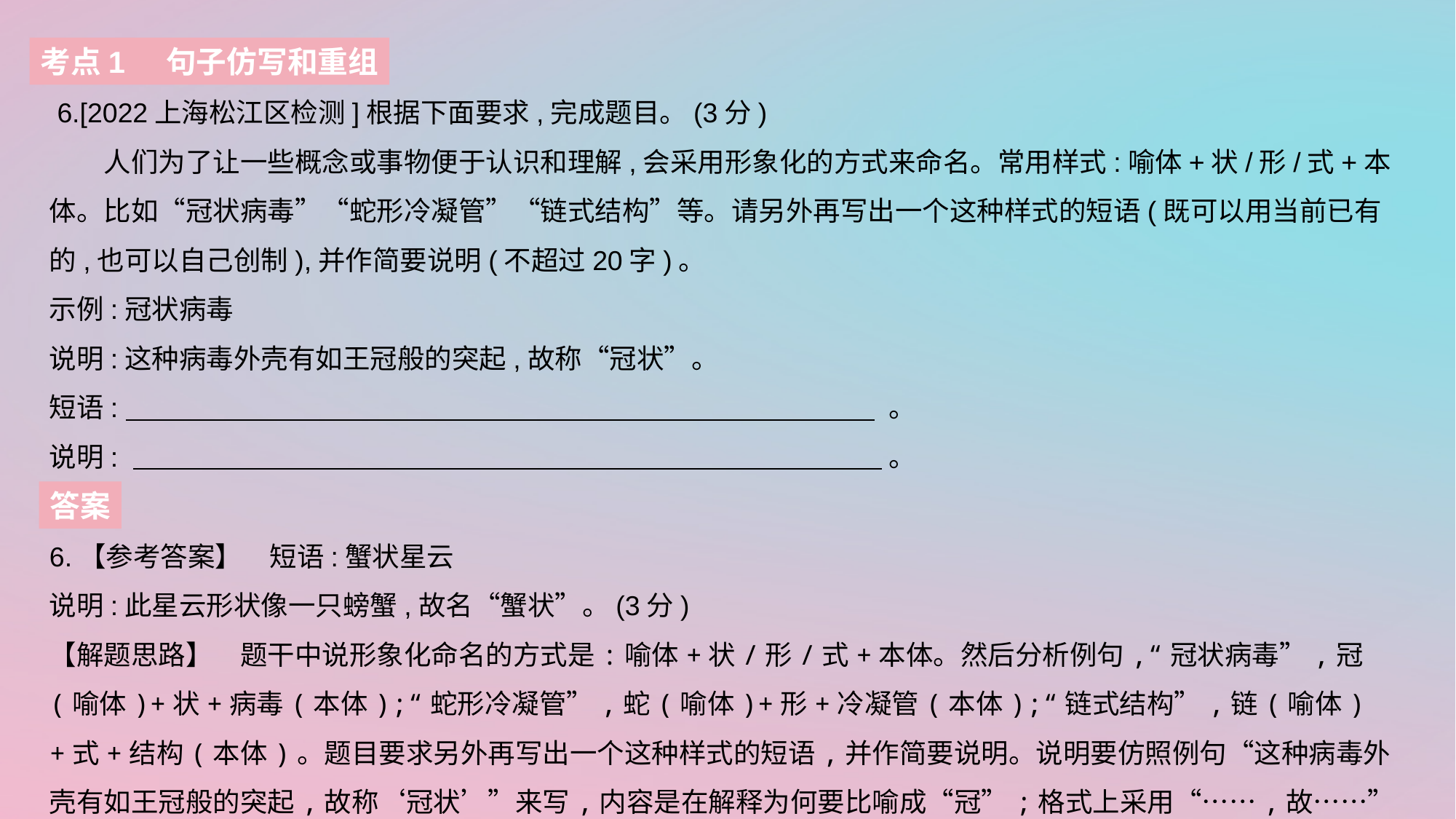

考点1    句子仿写和重组
 6.[2022上海松江区检测]根据下面要求,完成题目。(3分)
　　人们为了让一些概念或事物便于认识和理解,会采用形象化的方式来命名。常用样式:喻体+状/形/式+本体。比如“冠状病毒”“蛇形冷凝管”“链式结构”等。请另外再写出一个这种样式的短语(既可以用当前已有的,也可以自己创制),并作简要说明(不超过20字)。
示例:冠状病毒
说明:这种病毒外壳有如王冠般的突起,故称“冠状”。
短语:                                                                                                    。
说明:                                                                                                    。
答案
6.【参考答案】　短语:蟹状星云
说明:此星云形状像一只螃蟹,故名“蟹状”。(3分)
【解题思路】　题干中说形象化命名的方式是:喻体+状/形/式+本体。然后分析例句,“冠状病毒”,冠(喻体)+状+病毒(本体);“蛇形冷凝管”,蛇(喻体)+形+冷凝管(本体);“链式结构”,链(喻体)+式+结构(本体)。题目要求另外再写出一个这种样式的短语,并作简要说明。说明要仿照例句“这种病毒外壳有如王冠般的突起,故称‘冠状’”来写,内容是在解释为何要比喻成“冠”;格式上采用“……,故……”的句式。还要注意不超过20个字。